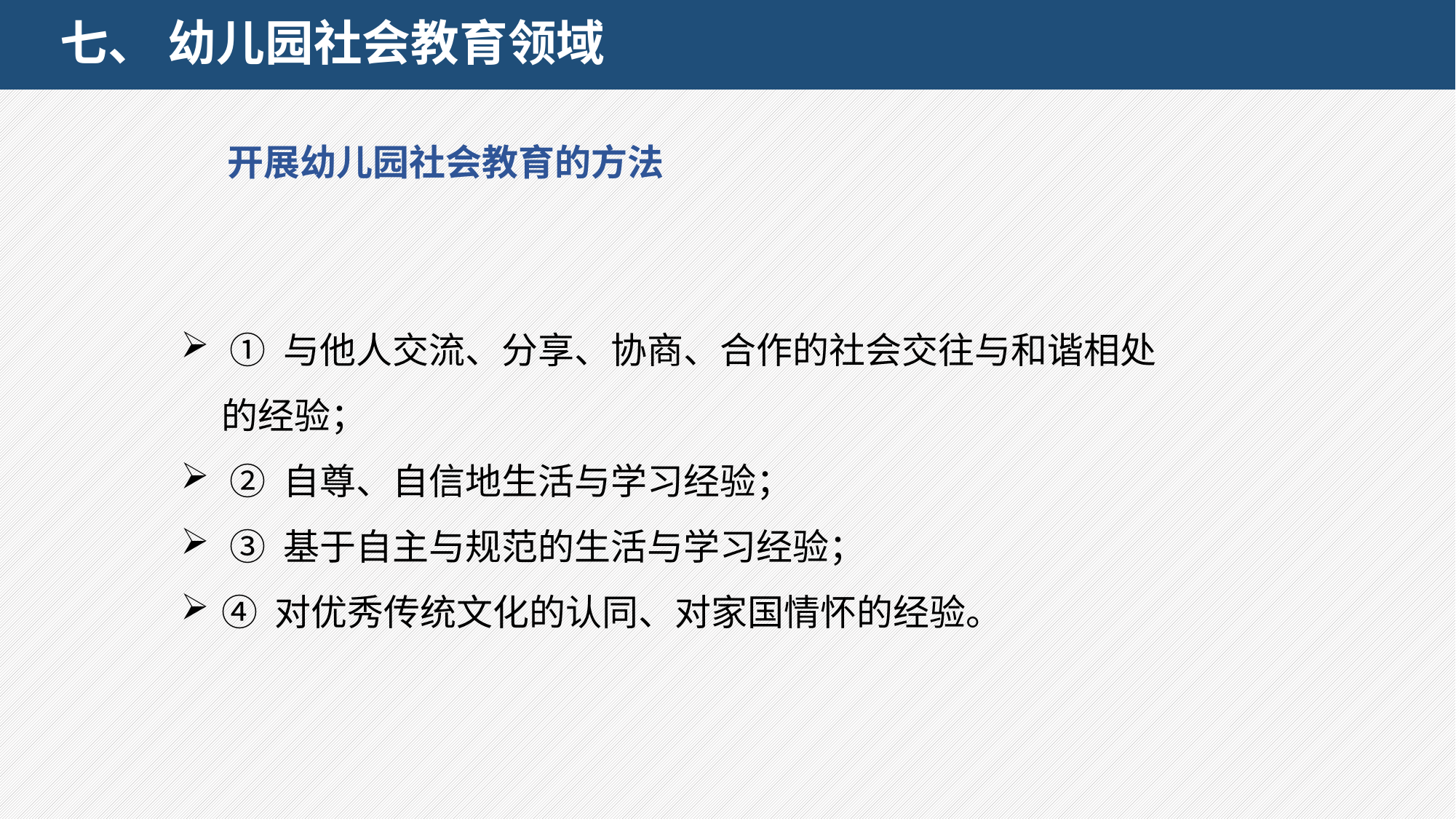

# 七、 幼儿园社会教育领域
 开展幼儿园社会教育的方法
 ① 与他人交流、分享、协商、合作的社会交往与和谐相处的经验；
 ② 自尊、自信地生活与学习经验；
 ③ 基于自主与规范的生活与学习经验；
④ 对优秀传统文化的认同、对家国情怀的经验。